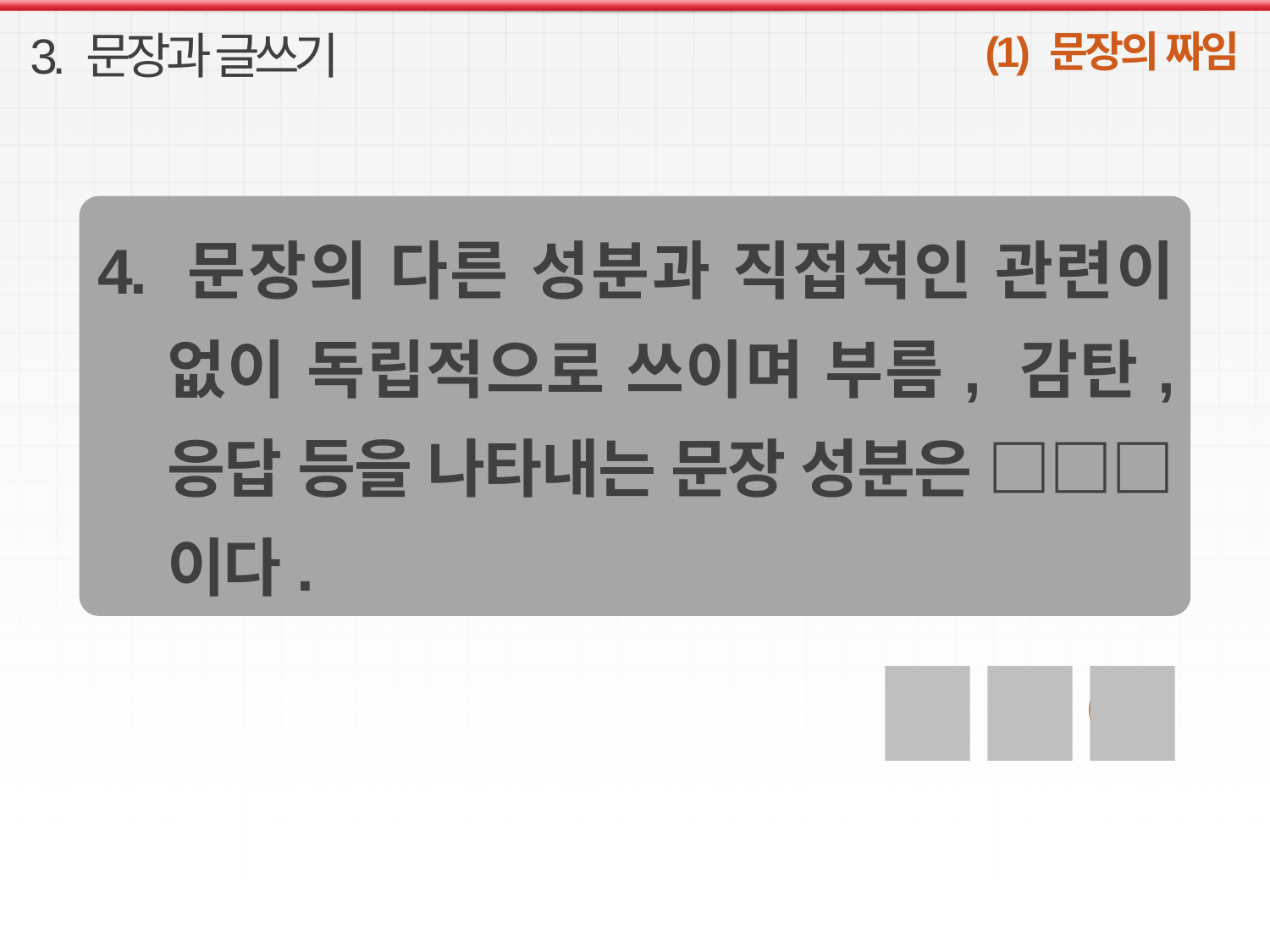

3. 문장과 글쓰기
(1) 문장의 짜임
4. 문장의 다른 성분과 직접적인 관련이 없이 독립적으로 쓰이며 부름, 감탄, 응답 등을 나타내는 문장 성분은 □□□이다.

독 립 어